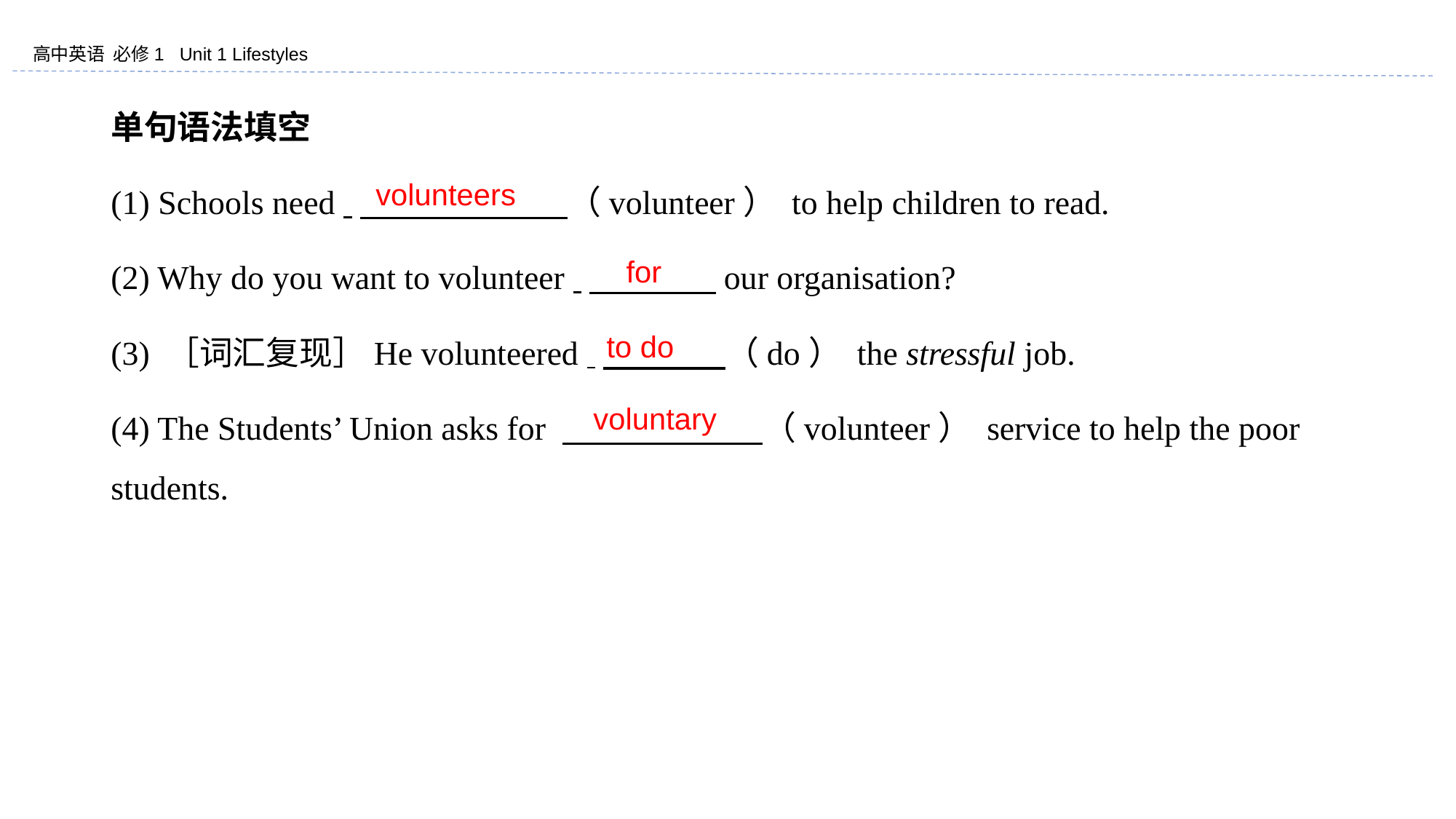

单句语法填空
(1) Schools need  　　　　          （volunteer） to help children to read.
(2) Why do you want to volunteer  　　        our organisation?
(3) ［词汇复现］He volunteered  　　　   （do） the stressful job.
(4) The Students’ Union asks for 　　　　         （volunteer） service to help the poor students.
volunteers
for
to do
voluntary